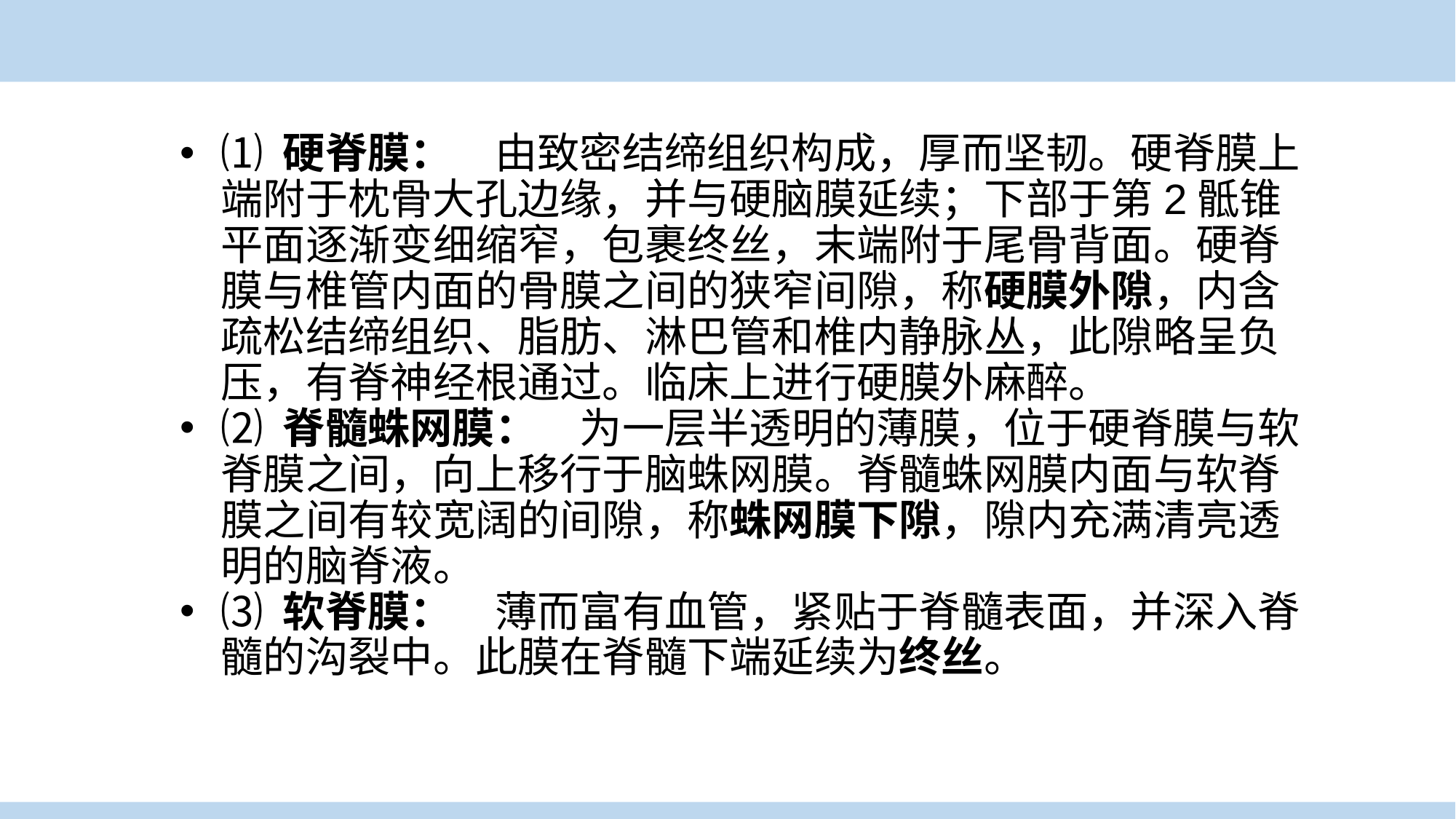

⑴ 硬脊膜：　由致密结缔组织构成，厚而坚韧。硬脊膜上端附于枕骨大孔边缘，并与硬脑膜延续；下部于第2骶锥平面逐渐变细缩窄，包裹终丝，末端附于尾骨背面。硬脊膜与椎管内面的骨膜之间的狭窄间隙，称硬膜外隙，内含疏松结缔组织、脂肪、淋巴管和椎内静脉丛，此隙略呈负压，有脊神经根通过。临床上进行硬膜外麻醉。
⑵ 脊髓蛛网膜：　为一层半透明的薄膜，位于硬脊膜与软脊膜之间，向上移行于脑蛛网膜。脊髓蛛网膜内面与软脊膜之间有较宽阔的间隙，称蛛网膜下隙，隙内充满清亮透明的脑脊液。
⑶ 软脊膜：　薄而富有血管，紧贴于脊髓表面，并深入脊髓的沟裂中。此膜在脊髓下端延续为终丝。